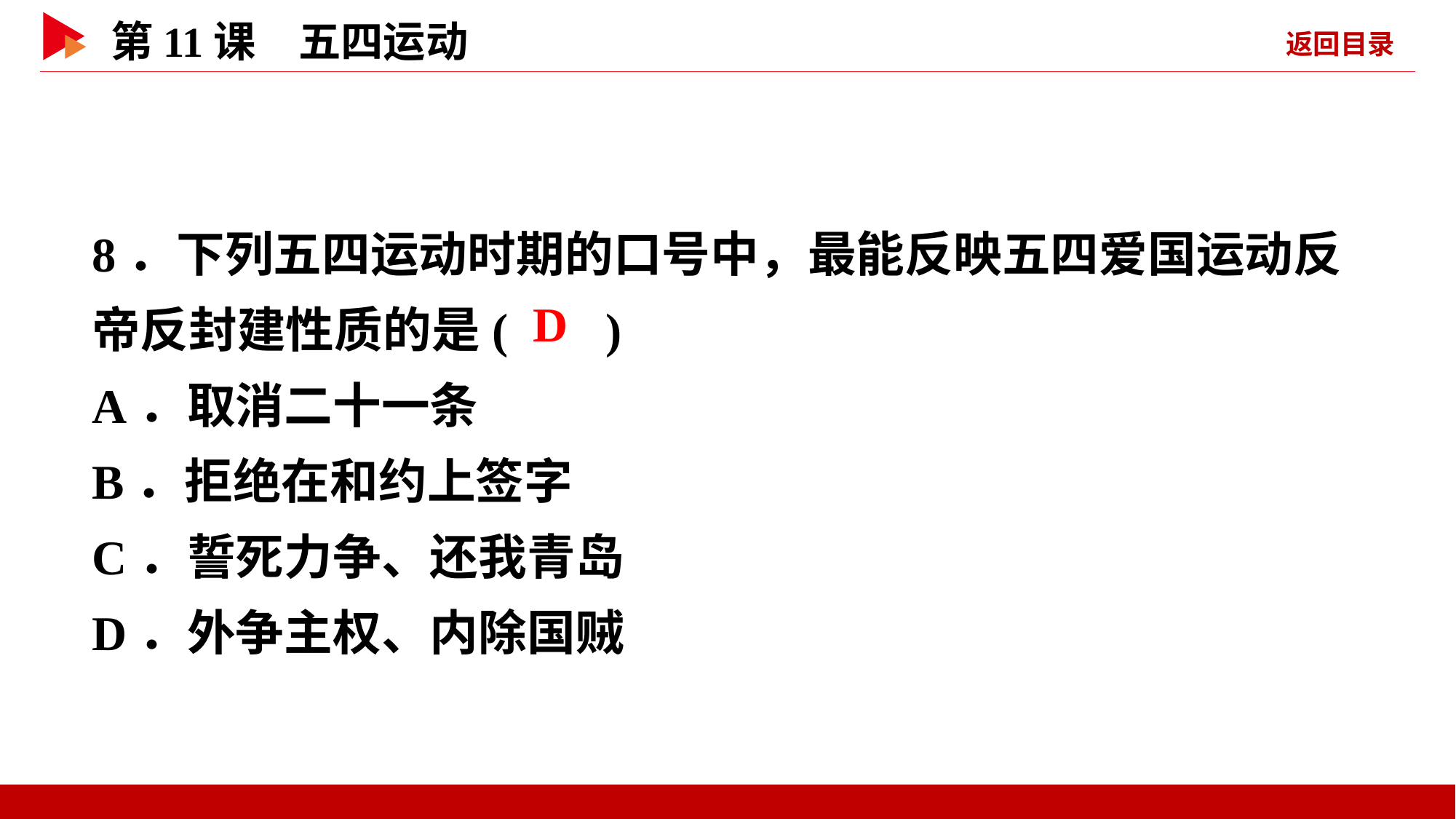

8．下列五四运动时期的口号中，最能反映五四爱国运动反帝反封建性质的是(        )
A．取消二十一条
B．拒绝在和约上签字
C．誓死力争、还我青岛
D．外争主权、内除国贼
   D